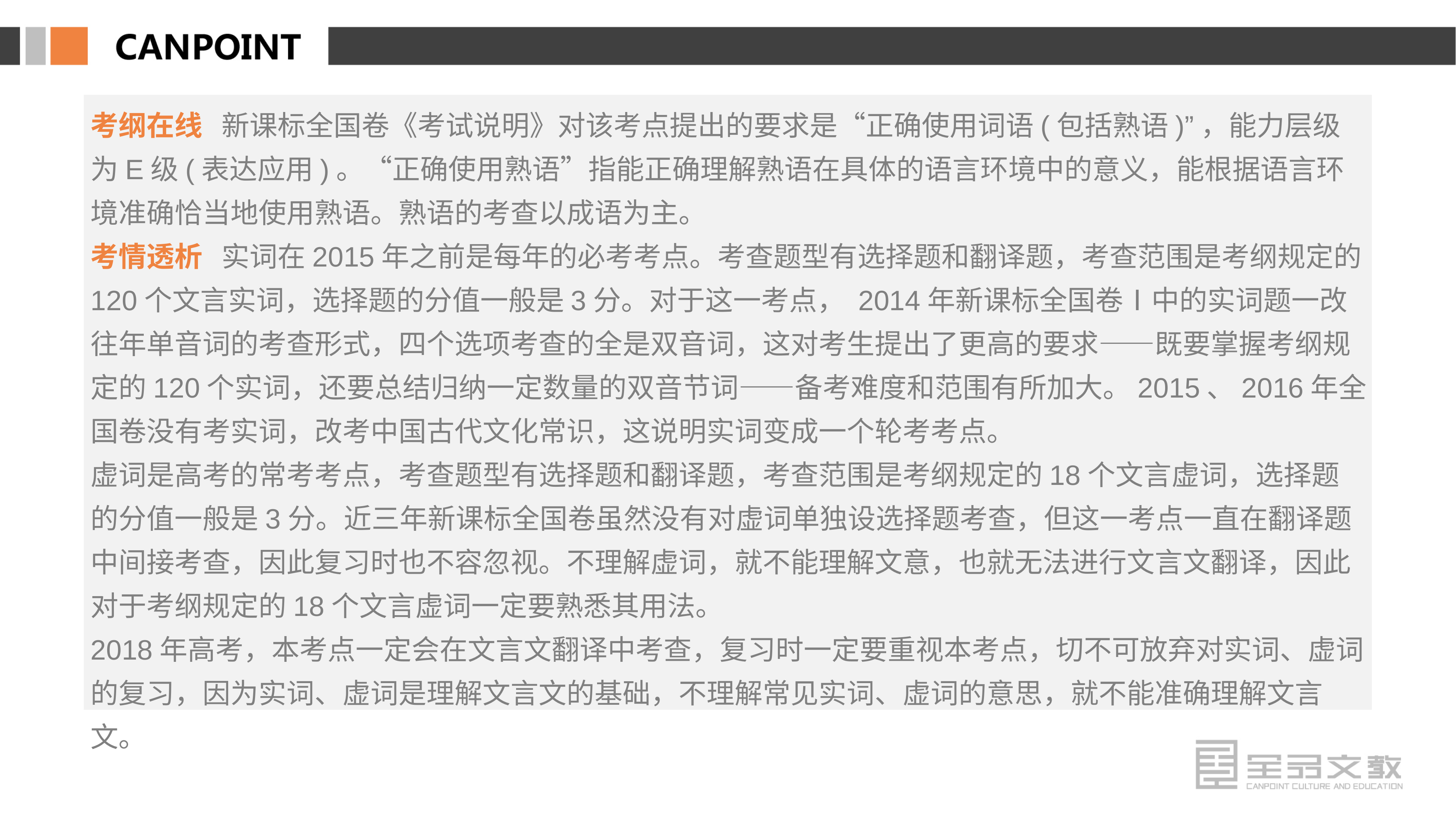

考纲在线   新课标全国卷《考试说明》对该考点提出的要求是“正确使用词语(包括熟语)”，能力层级为E级(表达应用)。“正确使用熟语”指能正确理解熟语在具体的语言环境中的意义，能根据语言环境准确恰当地使用熟语。熟语的考查以成语为主。
考情透析   实词在2015年之前是每年的必考考点。考查题型有选择题和翻译题，考查范围是考纲规定的120个文言实词，选择题的分值一般是3分。对于这一考点， 2014年新课标全国卷Ⅰ中的实词题一改往年单音词的考查形式，四个选项考查的全是双音词，这对考生提出了更高的要求——既要掌握考纲规定的120个实词，还要总结归纳一定数量的双音节词——备考难度和范围有所加大。2015、2016年全国卷没有考实词，改考中国古代文化常识，这说明实词变成一个轮考考点。
虚词是高考的常考考点，考查题型有选择题和翻译题，考查范围是考纲规定的18个文言虚词，选择题的分值一般是3分。近三年新课标全国卷虽然没有对虚词单独设选择题考查，但这一考点一直在翻译题中间接考查，因此复习时也不容忽视。不理解虚词，就不能理解文意，也就无法进行文言文翻译，因此对于考纲规定的18个文言虚词一定要熟悉其用法。
2018年高考，本考点一定会在文言文翻译中考查，复习时一定要重视本考点，切不可放弃对实词、虚词的复习，因为实词、虚词是理解文言文的基础，不理解常见实词、虚词的意思，就不能准确理解文言文。